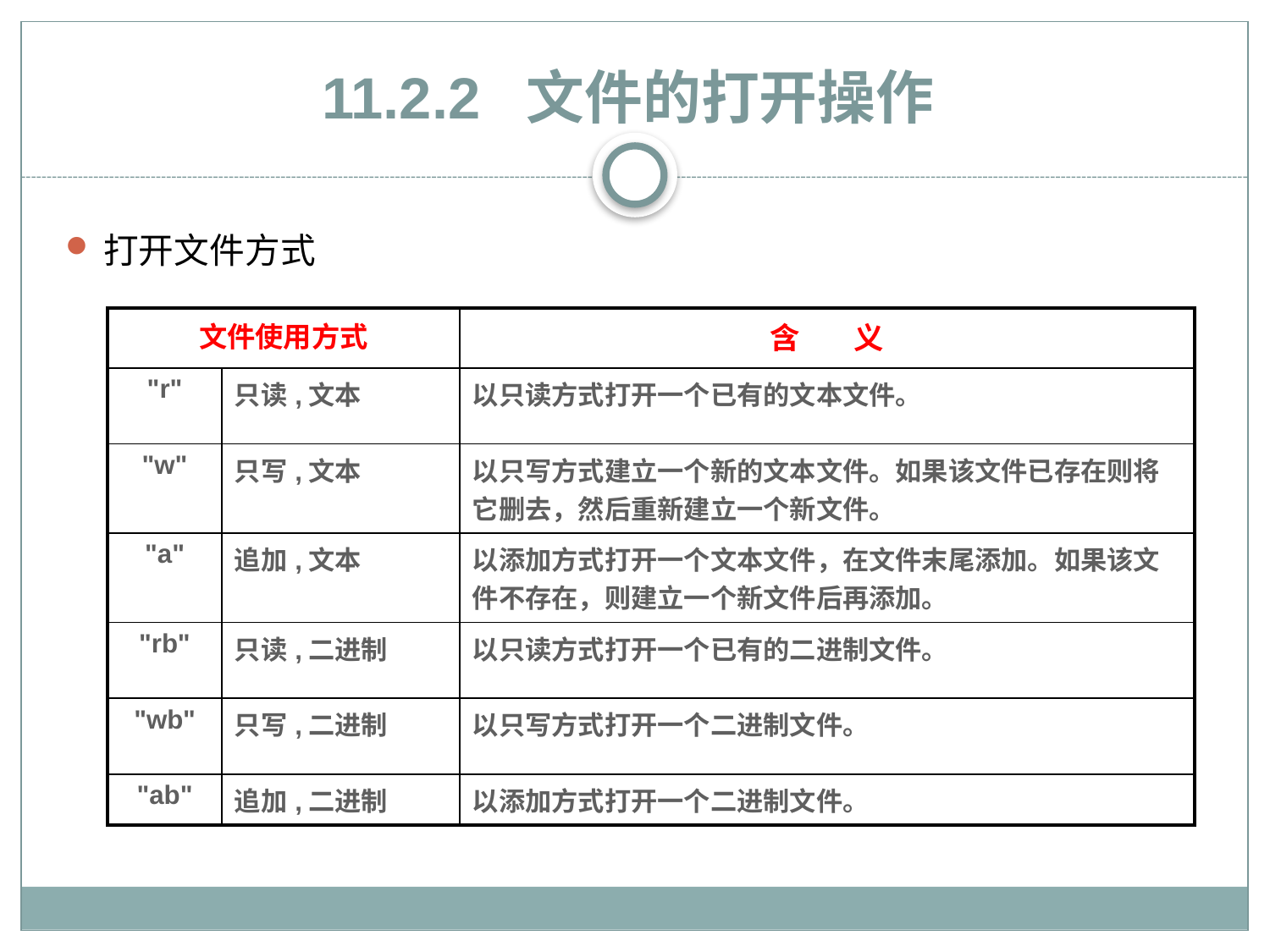

# 11.2.2  文件的打开操作
打开文件方式
| 文件使用方式 |  | 含 义 |
| --- | --- | --- |
| "r" | 只读,文本 | 以只读方式打开一个已有的文本文件。 |
| "w" | 只写,文本 | 以只写方式建立一个新的文本文件。如果该文件已存在则将它删去，然后重新建立一个新文件。 |
| "a" | 追加,文本 | 以添加方式打开一个文本文件，在文件末尾添加。如果该文件不存在，则建立一个新文件后再添加。 |
| "rb" | 只读,二进制 | 以只读方式打开一个已有的二进制文件。 |
| "wb" | 只写,二进制 | 以只写方式打开一个二进制文件。 |
| "ab" | 追加,二进制 | 以添加方式打开一个二进制文件。 |